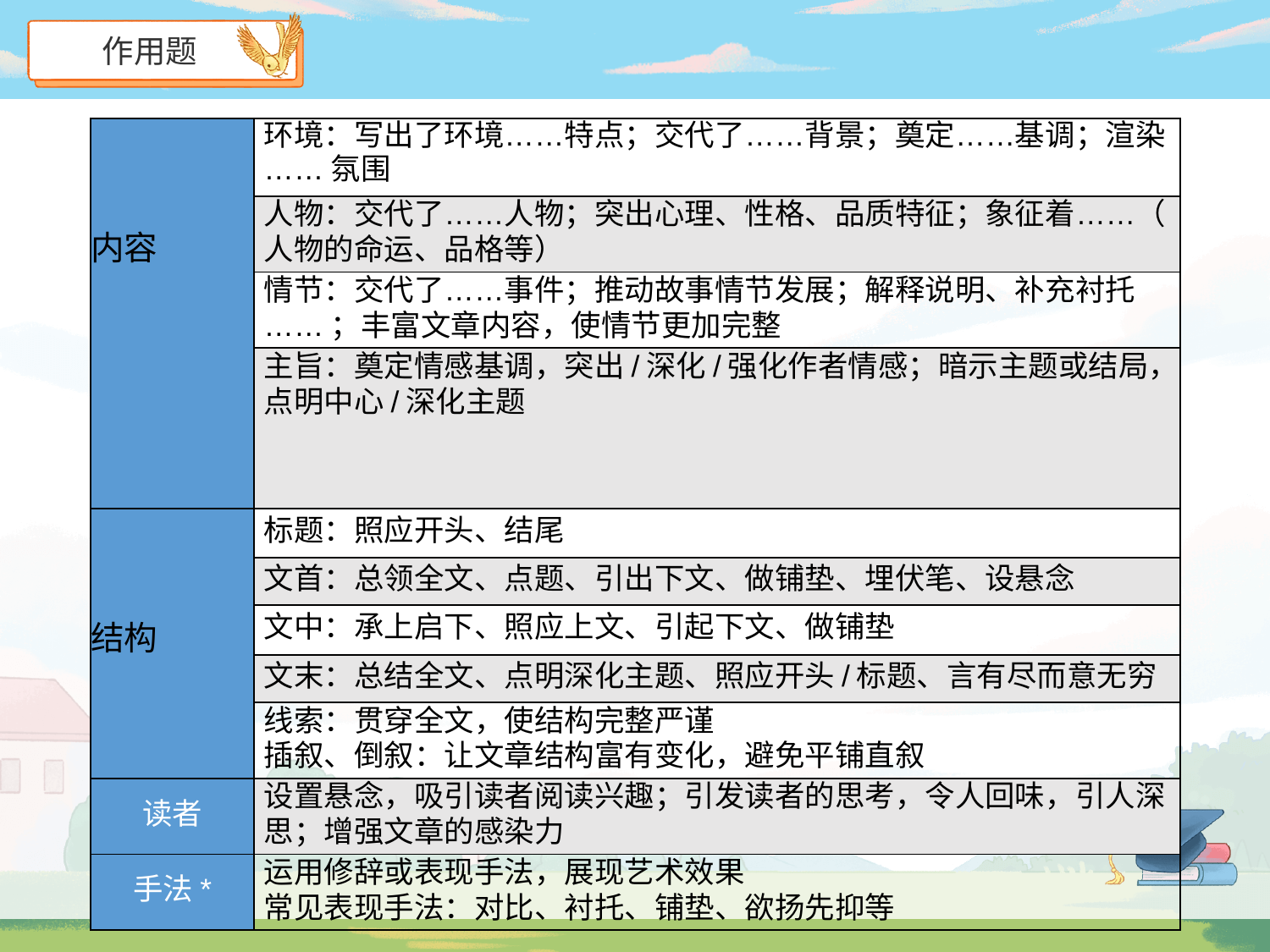

作用题
| 内容 | 环境：写出了环境……特点；交代了……背景；奠定……基调；渲染 ……氛围 |
| --- | --- |
|  | 人物：交代了……人物；突出心理、性格、品质特征；象征着……（ 人物的命运、品格等） |
|  | 情节：交代了……事件；推动故事情节发展；解释说明、补充衬托 ……；丰富文章内容，使情节更加完整 |
|  | 主旨：奠定情感基调，突出/深化/强化作者情感；暗示主题或结局， 点明中心/深化主题 |
| 结构 | 标题：照应开头、结尾 |
|  | 文首：总领全文、点题、引出下文、做铺垫、埋伏笔、设悬念 |
|  | 文中：承上启下、照应上文、引起下文、做铺垫 |
|  | 文末：总结全文、点明深化主题、照应开头/标题、言有尽而意无穷 |
|  | 线索：贯穿全文，使结构完整严谨 插叙、倒叙：让文章结构富有变化，避免平铺直叙 |
| 读者 | 设置悬念，吸引读者阅读兴趣；引发读者的思考，令人回味，引人深 思；增强文章的感染力 |
| 手法\* | 运用修辞或表现手法，展现艺术效果 常见表现手法：对比、衬托、铺垫、欲扬先抑等 |